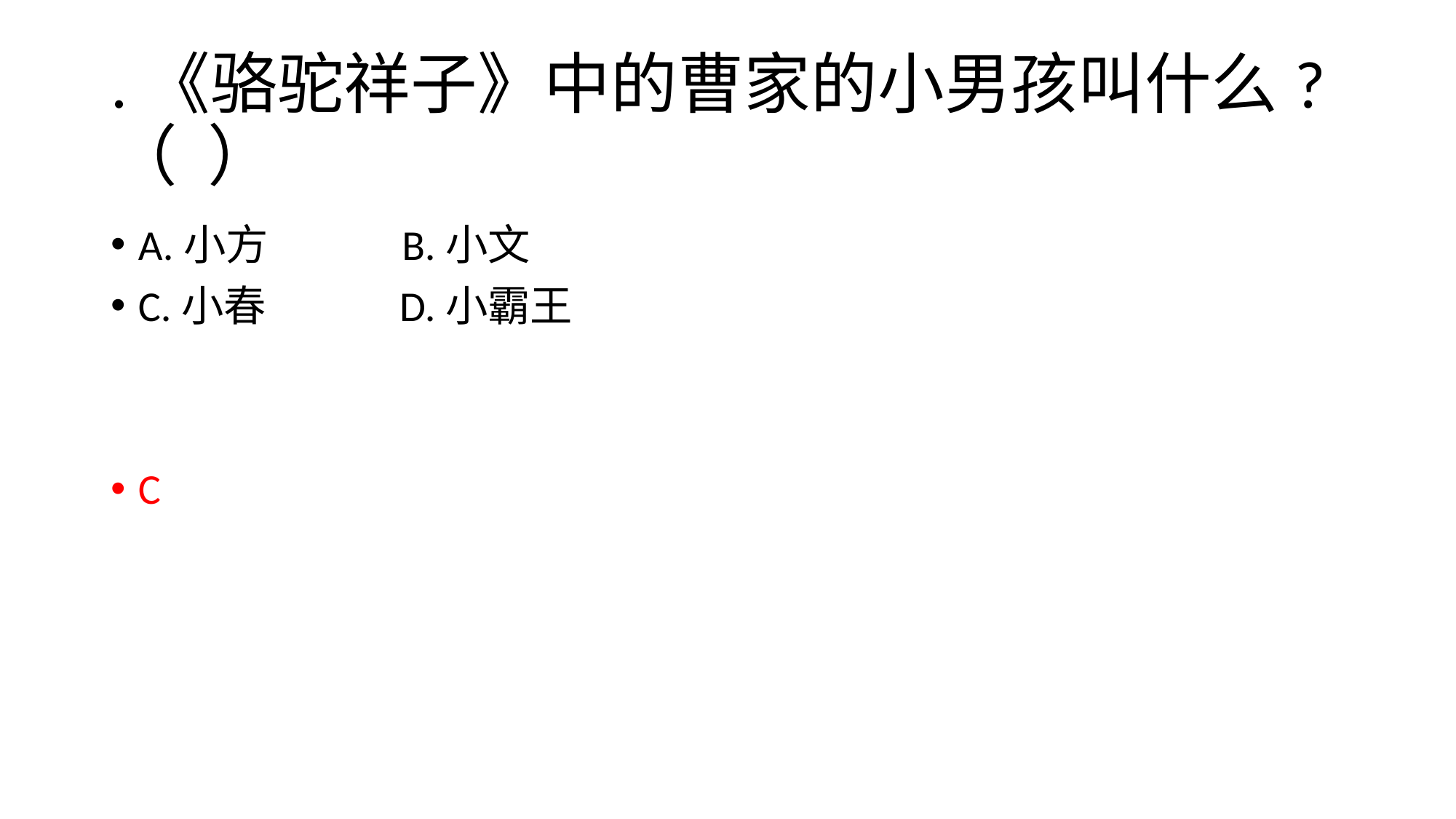

# .《骆驼祥子》中的曹家的小男孩叫什么?（  ）
A.小方             B.小文
C.小春             D.小霸王

C